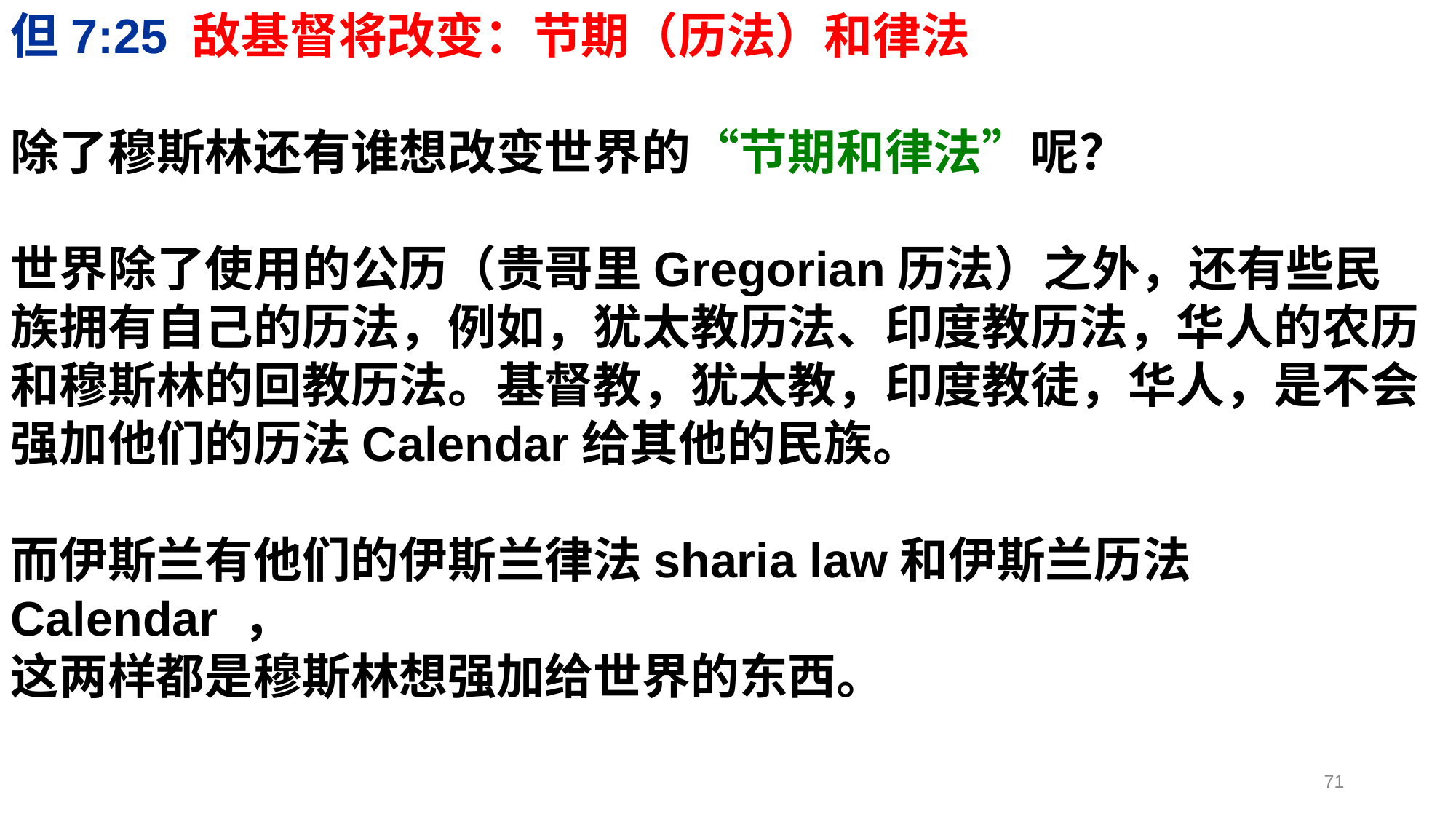

但7:25 敌基督将改变：节期（历法）和律法

除了穆斯林还有谁想改变世界的“节期和律法”呢？

世界除了使用的公历（贵哥里Gregorian历法）之外，还有些民族拥有自己的历法，例如，犹太教历法、印度教历法，华人的农历和穆斯林的回教历法。基督教，犹太教，印度教徒，华人，是不会强加他们的历法Calendar给其他的民族。

而伊斯兰有他们的伊斯兰律法sharia law和伊斯兰历法Calendar ，
这两样都是穆斯林想强加给世界的东西。
71